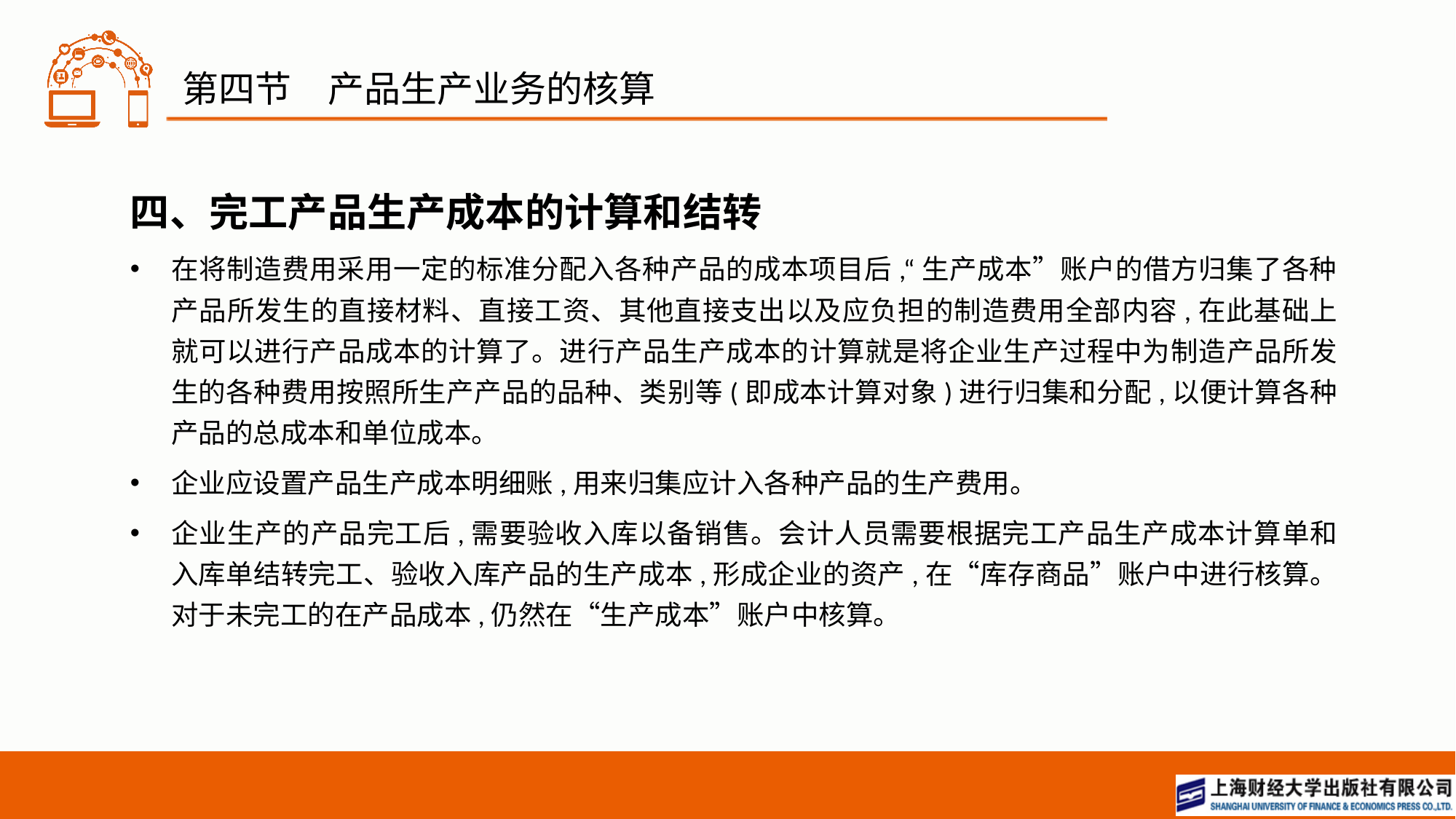

# 第四节　产品生产业务的核算
四、完工产品生产成本的计算和结转
在将制造费用采用一定的标准分配入各种产品的成本项目后,“生产成本”账户的借方归集了各种产品所发生的直接材料、直接工资、其他直接支出以及应负担的制造费用全部内容,在此基础上就可以进行产品成本的计算了。进行产品生产成本的计算就是将企业生产过程中为制造产品所发生的各种费用按照所生产产品的品种、类别等(即成本计算对象)进行归集和分配,以便计算各种产品的总成本和单位成本。
企业应设置产品生产成本明细账,用来归集应计入各种产品的生产费用。
企业生产的产品完工后,需要验收入库以备销售。会计人员需要根据完工产品生产成本计算单和入库单结转完工、验收入库产品的生产成本,形成企业的资产,在“库存商品”账户中进行核算。对于未完工的在产品成本,仍然在“生产成本”账户中核算。